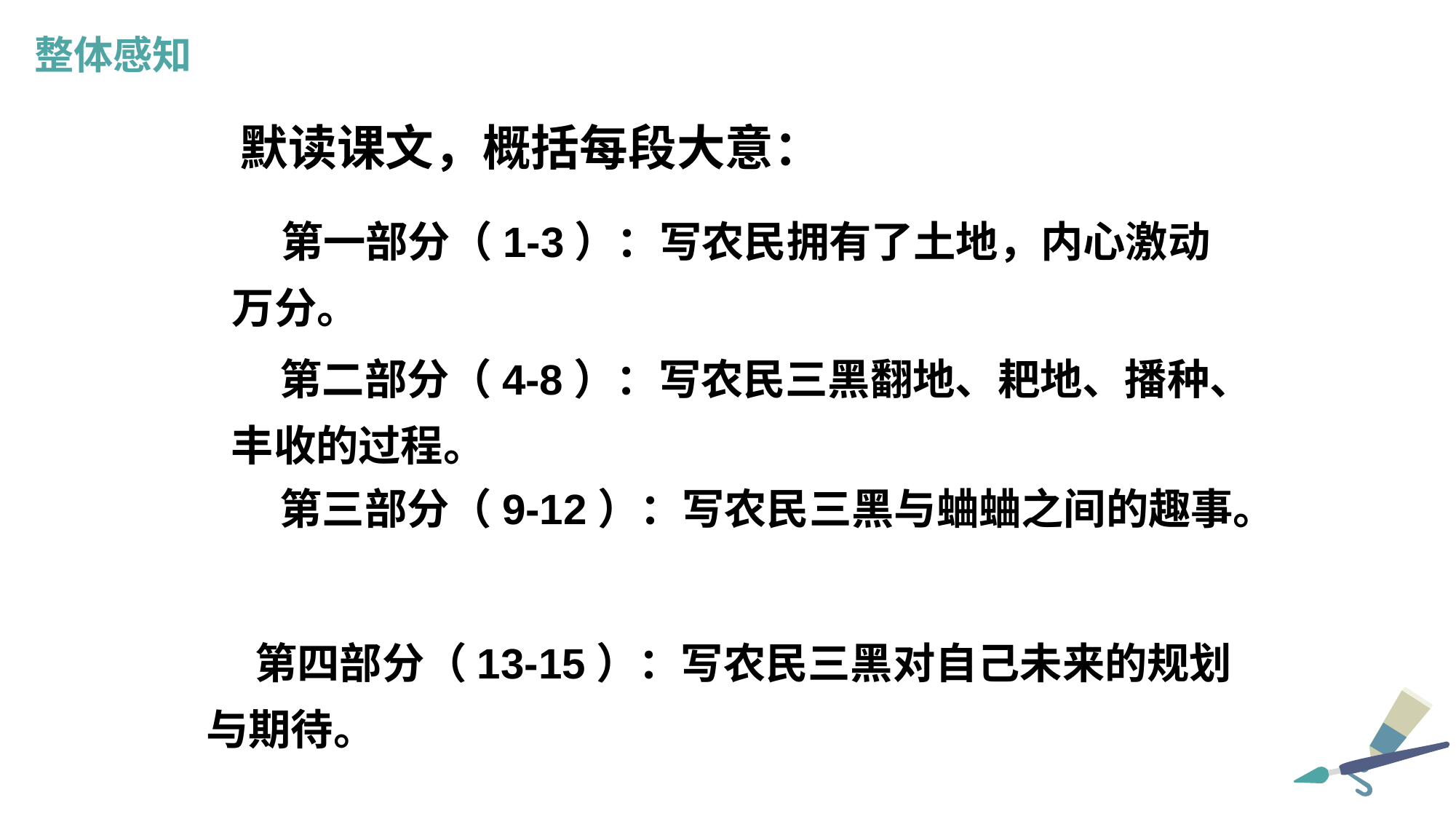

整体感知
默读课文，概括每段大意：
    第一部分（1-3）：写农民拥有了土地，内心激动万分。
    第二部分（4-8）：写农民三黑翻地、耙地、播种、丰收的过程。
    第三部分（9-12）：写农民三黑与蛐蛐之间的趣事。
    第四部分（13-15）：写农民三黑对自己未来的规划与期待。